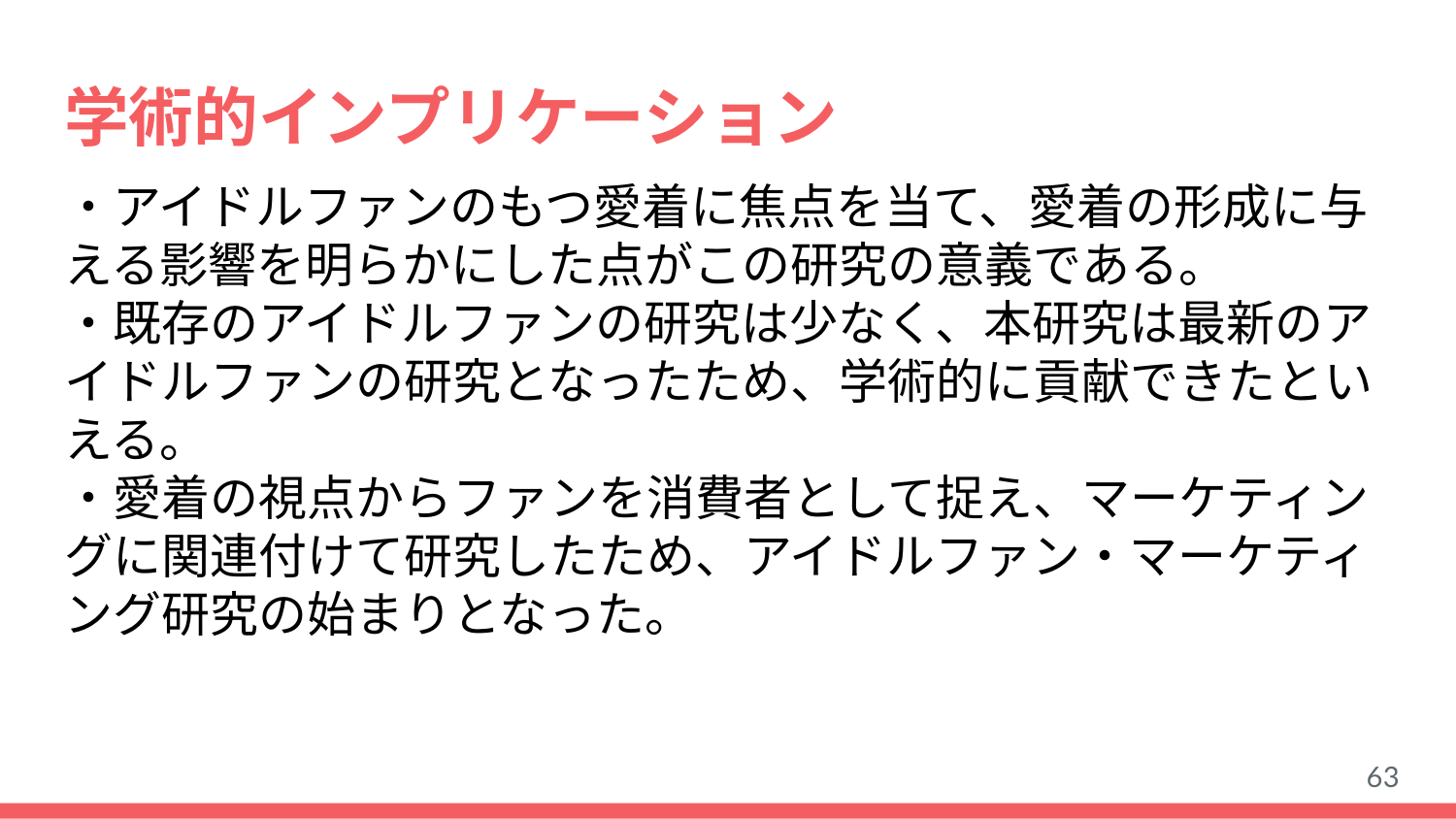

# 学術的インプリケーション

・アイドルファンのもつ愛着に焦点を当て、愛着の形成に与える影響を明らかにした点がこの研究の意義である。
・既存のアイドルファンの研究は少なく、本研究は最新のアイドルファンの研究となったため、学術的に貢献できたといえる。
・愛着の視点からファンを消費者として捉え、マーケティングに関連付けて研究したため、アイドルファン・マーケティング研究の始まりとなった。

63